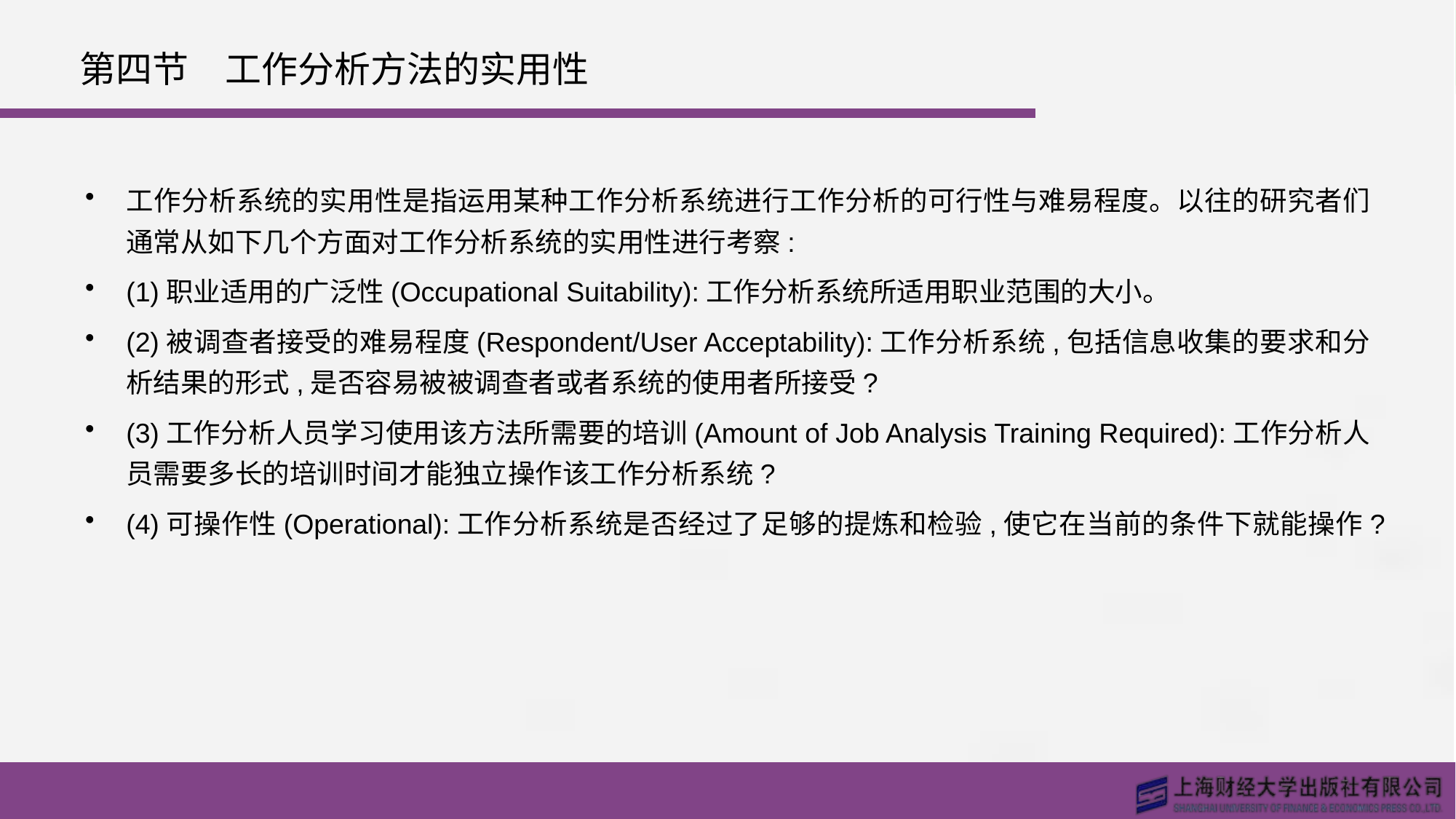

# 第四节　工作分析方法的实用性
工作分析系统的实用性是指运用某种工作分析系统进行工作分析的可行性与难易程度。以往的研究者们通常从如下几个方面对工作分析系统的实用性进行考察:
(1)职业适用的广泛性(Occupational Suitability):工作分析系统所适用职业范围的大小。
(2)被调查者接受的难易程度(Respondent/User Acceptability):工作分析系统,包括信息收集的要求和分析结果的形式,是否容易被被调查者或者系统的使用者所接受?
(3)工作分析人员学习使用该方法所需要的培训(Amount of Job Analysis Training Required):工作分析人员需要多长的培训时间才能独立操作该工作分析系统?
(4)可操作性(Operational):工作分析系统是否经过了足够的提炼和检验,使它在当前的条件下就能操作?